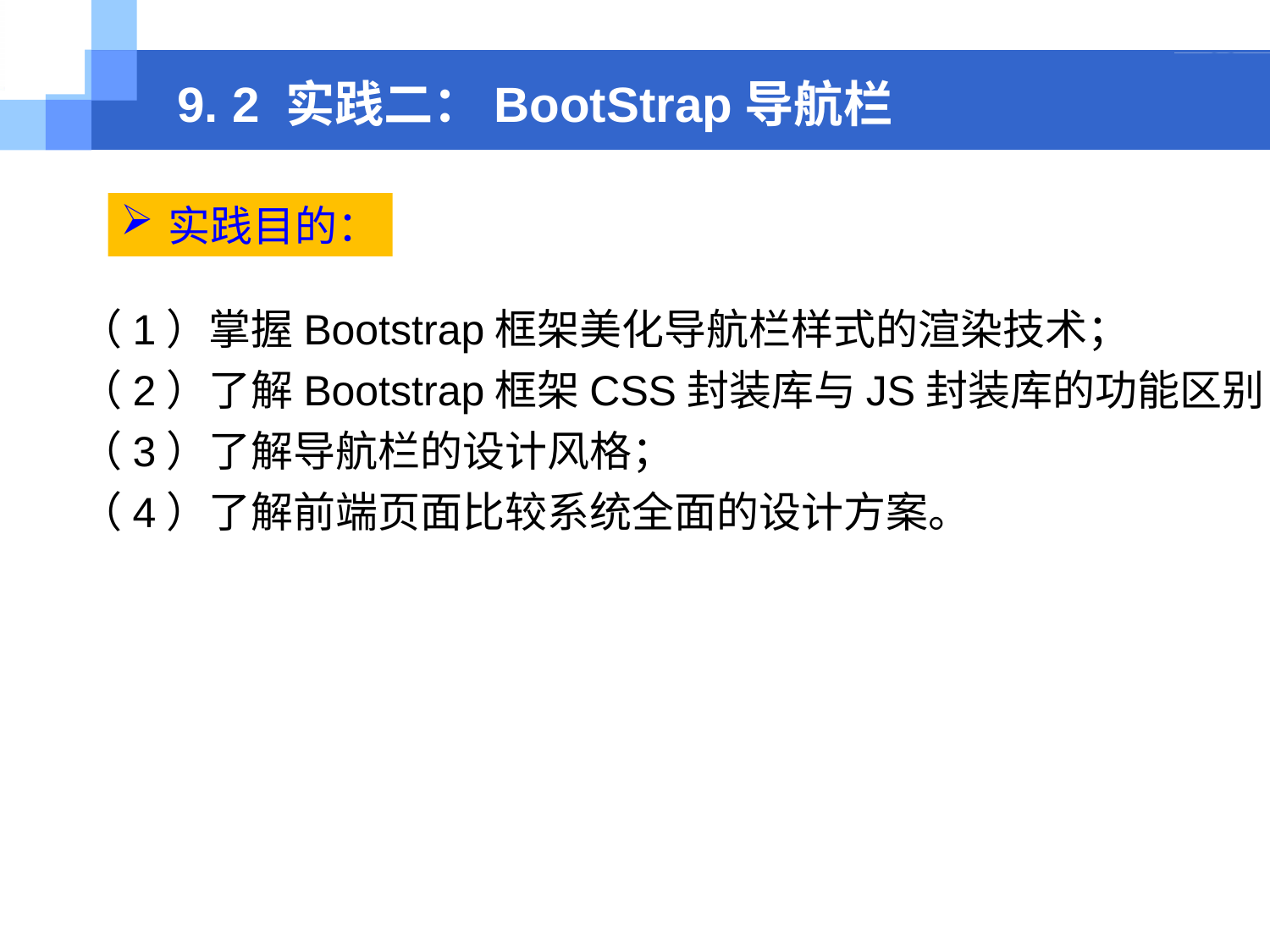

9. 2 实践二：BootStrap导航栏
实践目的：
（1）掌握Bootstrap框架美化导航栏样式的渲染技术；
（2）了解Bootstrap框架CSS封装库与JS封装库的功能区别；
（3）了解导航栏的设计风格；
（4）了解前端页面比较系统全面的设计方案。